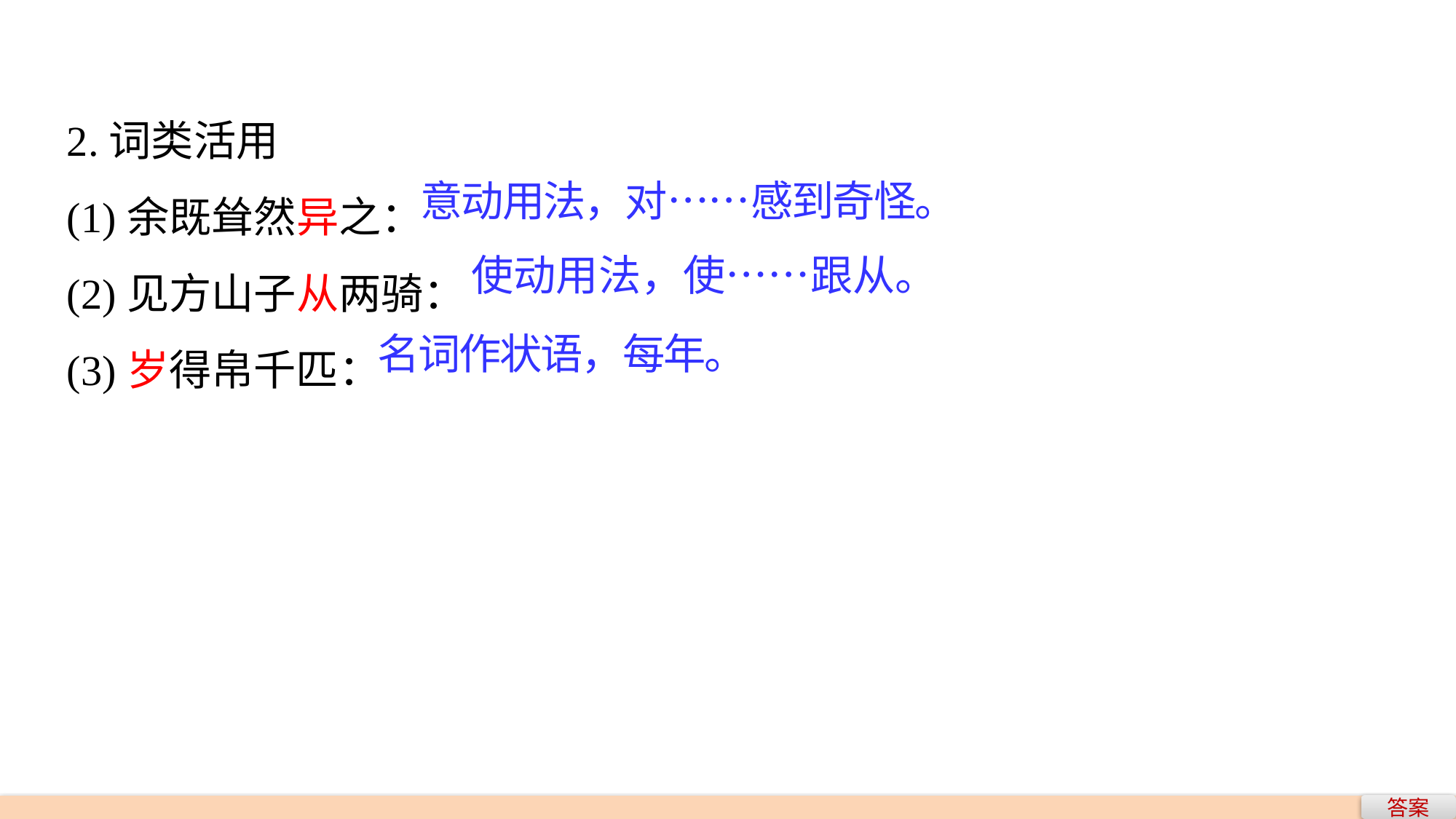

2.词类活用
(1)余既耸然异之：
(2)见方山子从两骑：
(3)岁得帛千匹：
意动用法，对……感到奇怪。
使动用法，使……跟从。
名词作状语，每年。
答案